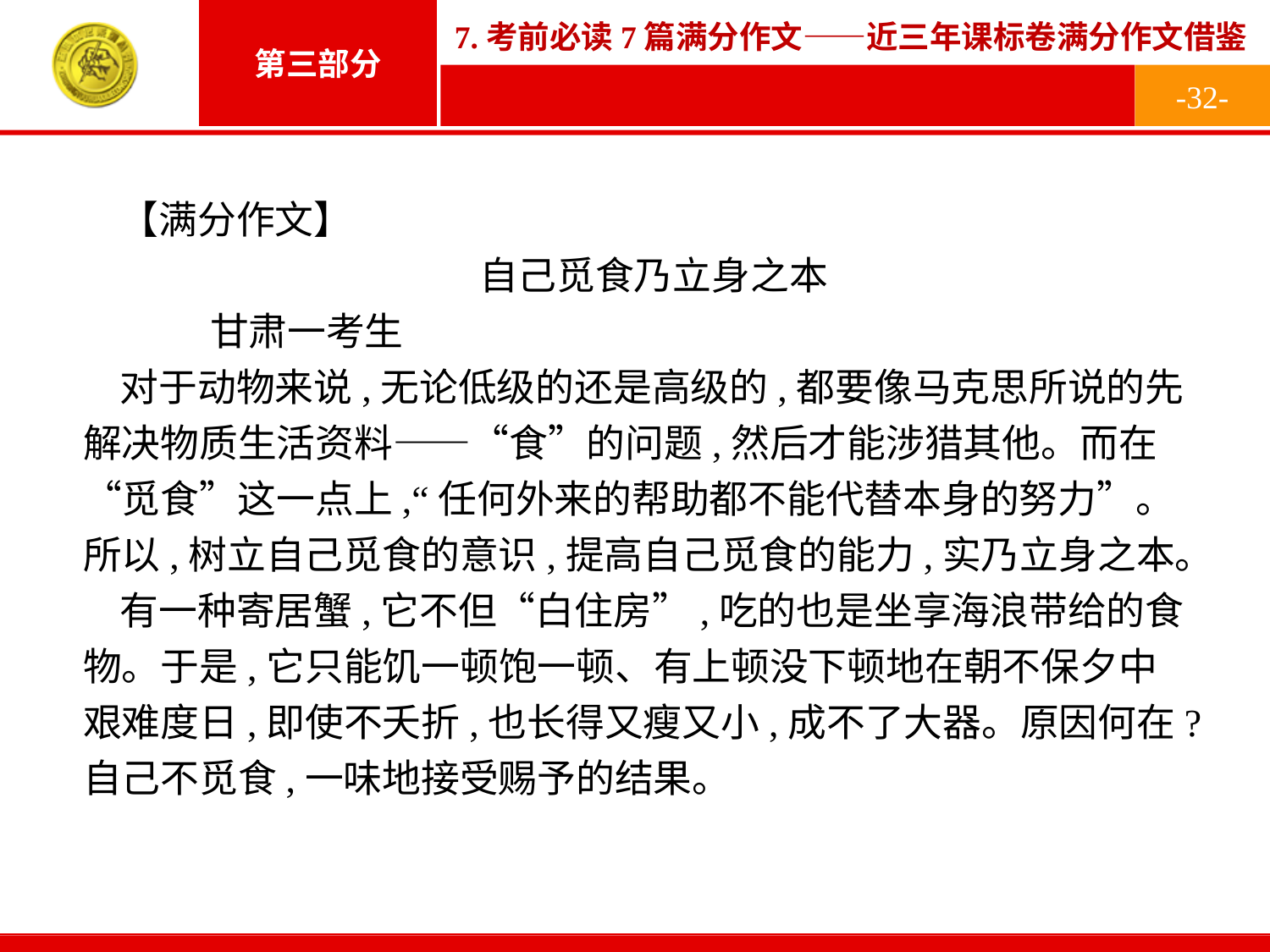

-32-
【满分作文】
自己觅食乃立身之本
	甘肃一考生
对于动物来说,无论低级的还是高级的,都要像马克思所说的先解决物质生活资料——“食”的问题,然后才能涉猎其他。而在“觅食”这一点上,“任何外来的帮助都不能代替本身的努力”。所以,树立自己觅食的意识,提高自己觅食的能力,实乃立身之本。
有一种寄居蟹,它不但“白住房”,吃的也是坐享海浪带给的食物。于是,它只能饥一顿饱一顿、有上顿没下顿地在朝不保夕中艰难度日,即使不夭折,也长得又瘦又小,成不了大器。原因何在?自己不觅食,一味地接受赐予的结果。